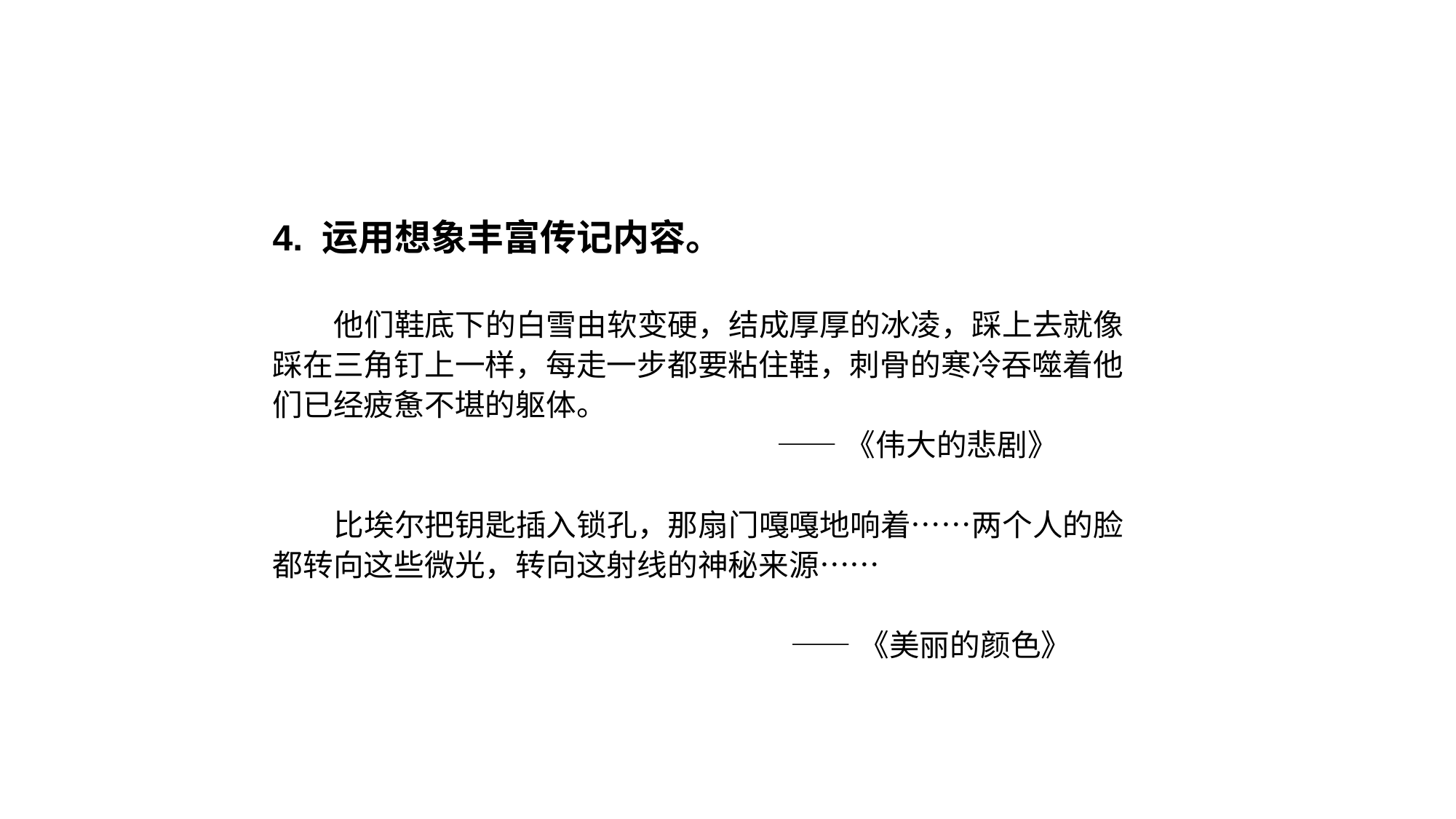

4. 运用想象丰富传记内容。

        他们鞋底下的白雪由软变硬，结成厚厚的冰凌，踩上去就像踩在三角钉上一样，每走一步都要粘住鞋，刺骨的寒冷吞噬着他们已经疲惫不堪的躯体。
                                                                           ——《伟大的悲剧》

        比埃尔把钥匙插入锁孔，那扇门嘎嘎地响着……两个人的脸都转向这些微光，转向这射线的神秘来源……
                                                                             ——《美丽的颜色》